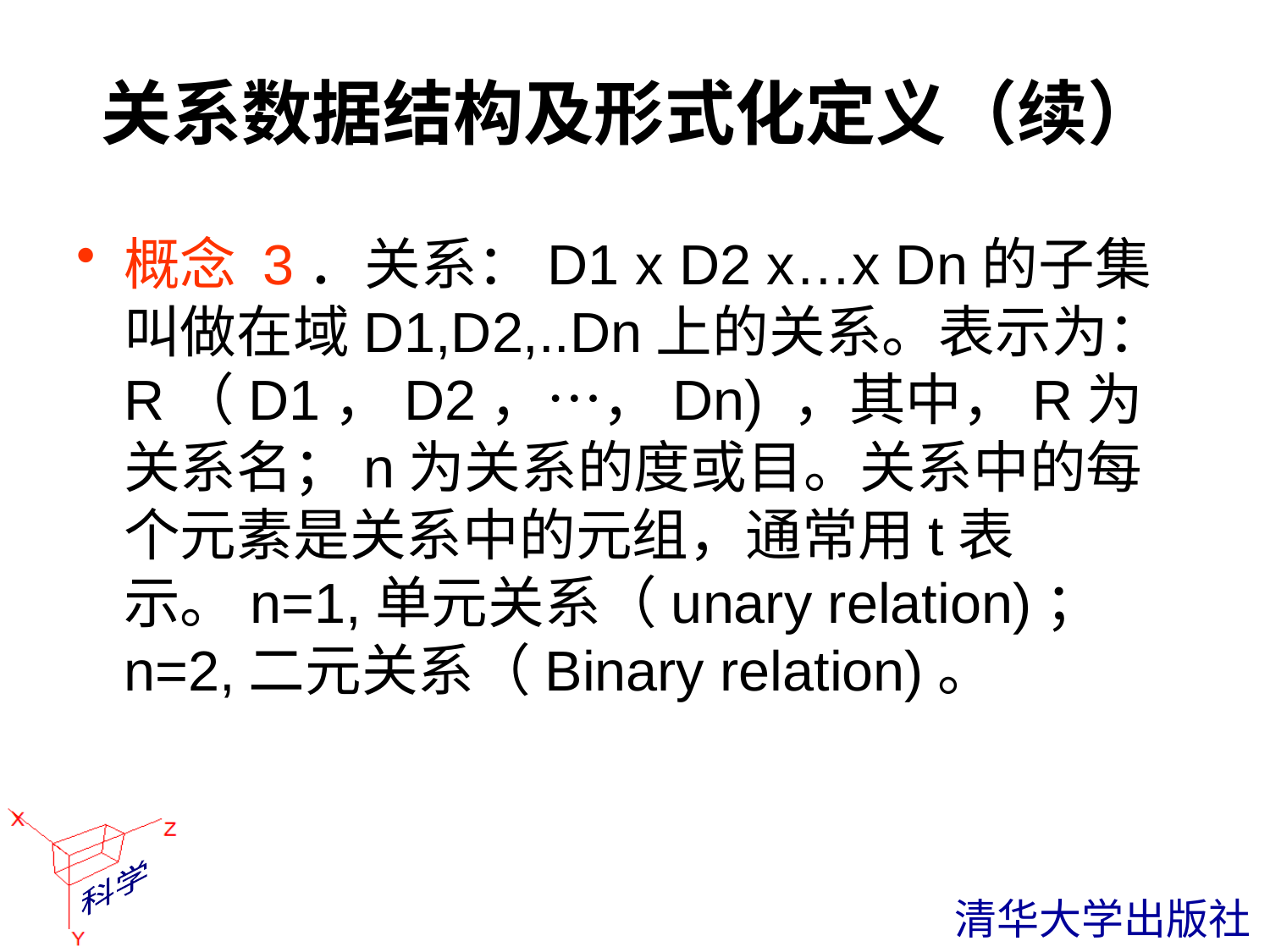

# 关系数据结构及形式化定义（续）
概念 3．关系：D1 x D2 x…x Dn的子集叫做在域D1,D2,..Dn上的关系。表示为：R（D1，D2，…，Dn) ，其中，R为关系名；n为关系的度或目。关系中的每个元素是关系中的元组，通常用t表示。n=1,单元关系（unary relation)；n=2,二元关系（Binary relation)。
      清华大学出版社